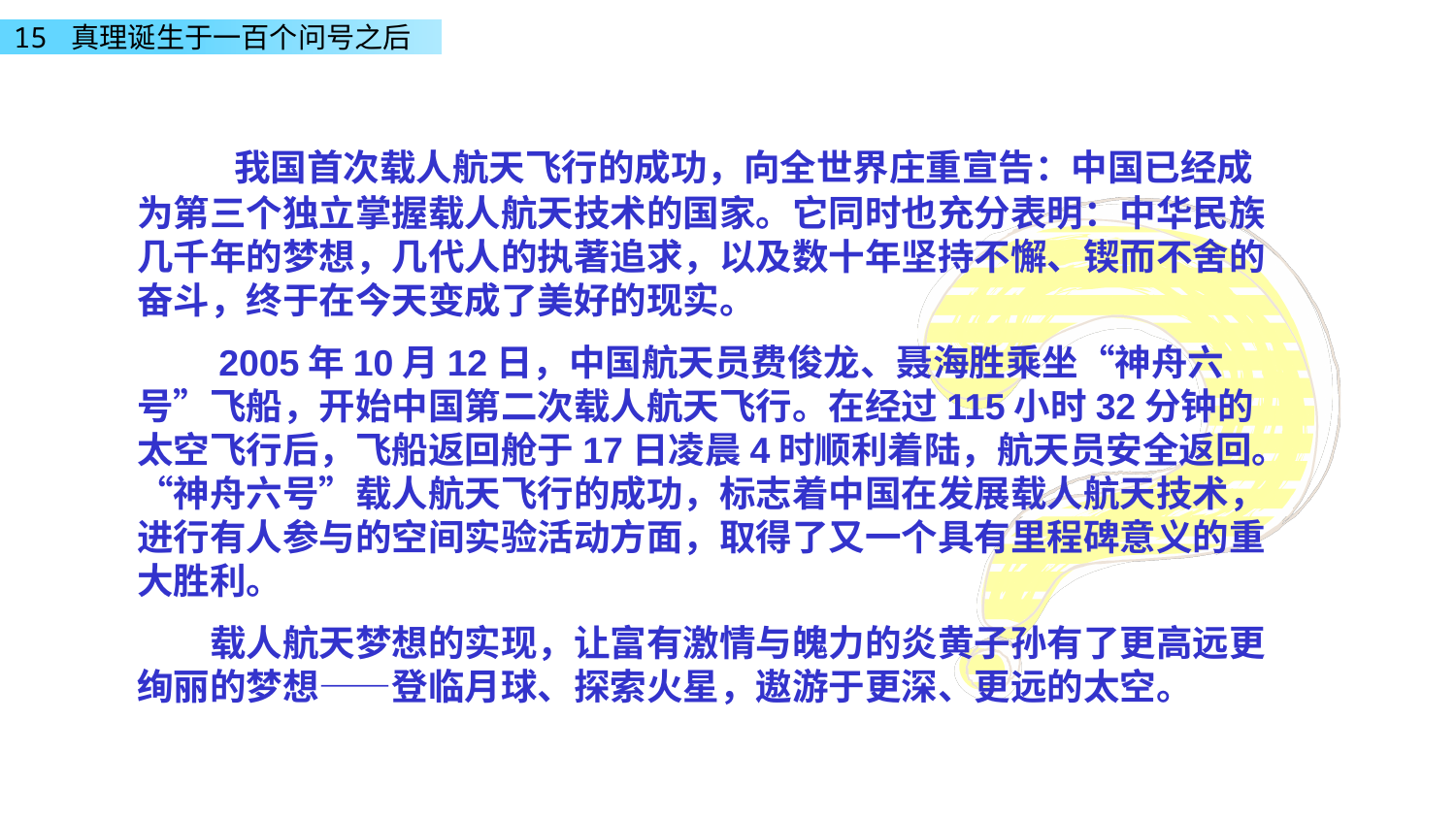

我国首次载人航天飞行的成功，向全世界庄重宣告：中国已经成为第三个独立掌握载人航天技术的国家。它同时也充分表明：中华民族几千年的梦想，几代人的执著追求，以及数十年坚持不懈、锲而不舍的奋斗，终于在今天变成了美好的现实。
　　2005年10月12日，中国航天员费俊龙、聂海胜乘坐“神舟六号”飞船，开始中国第二次载人航天飞行。在经过115小时32分钟的太空飞行后，飞船返回舱于17日凌晨4时顺利着陆，航天员安全返回。“神舟六号”载人航天飞行的成功，标志着中国在发展载人航天技术，进行有人参与的空间实验活动方面，取得了又一个具有里程碑意义的重大胜利。
　　载人航天梦想的实现，让富有激情与魄力的炎黄子孙有了更高远更绚丽的梦想——登临月球、探索火星，遨游于更深、更远的太空。